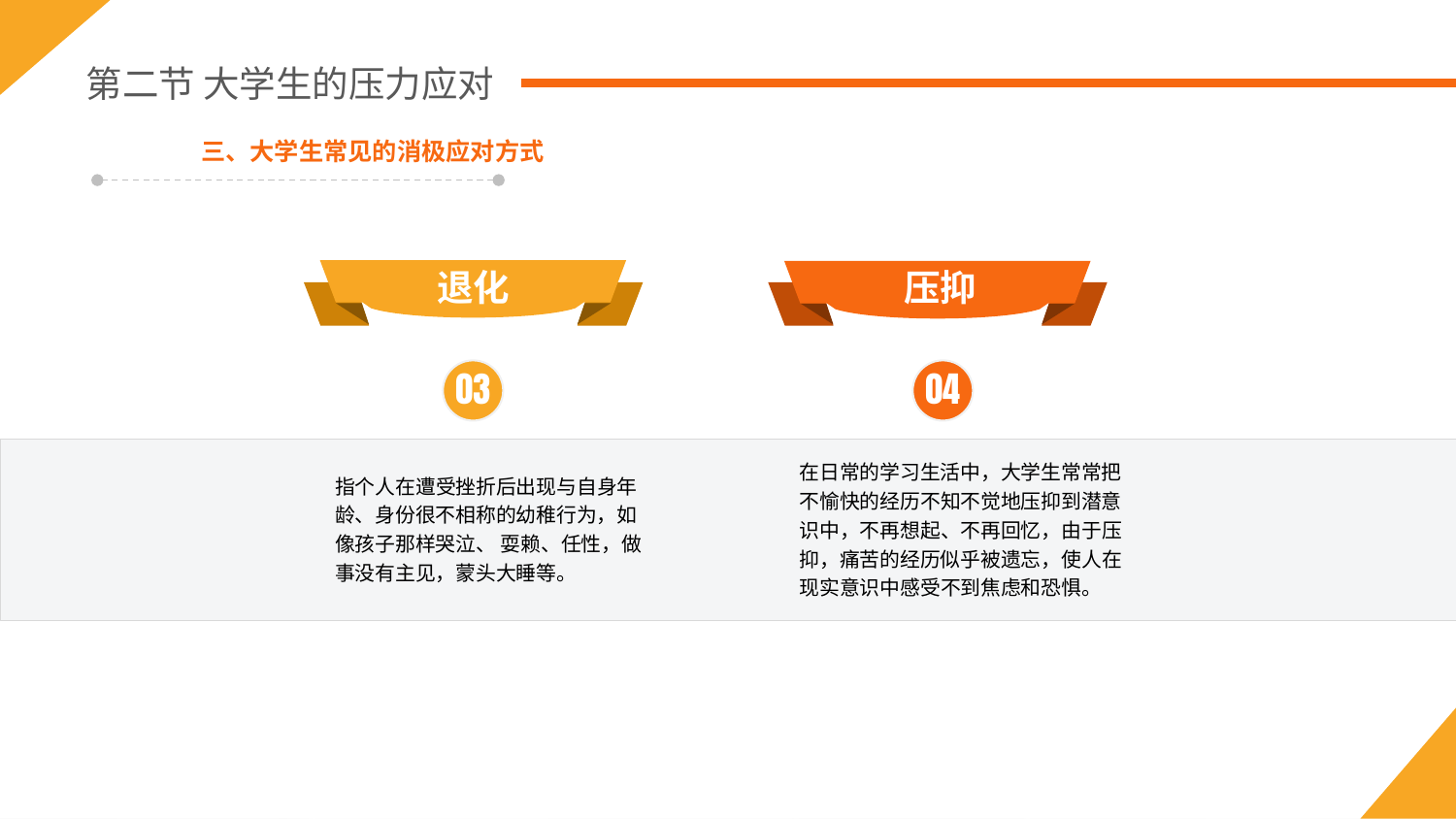

第二节 大学生的压力应对
三、大学生常见的消极应对方式
退化
压抑

03
04

在日常的学习生活中，大学生常常把不愉快的经历不知不觉地压抑到潜意识中，不再想起、不再回忆，由于压抑，痛苦的经历似乎被遗忘，使人在现实意识中感受不到焦虑和恐惧。
指个人在遭受挫折后出现与自身年龄、身份很不相称的幼稚行为，如像孩子那样哭泣、 耍赖、任性，做事没有主见，蒙头大睡等。